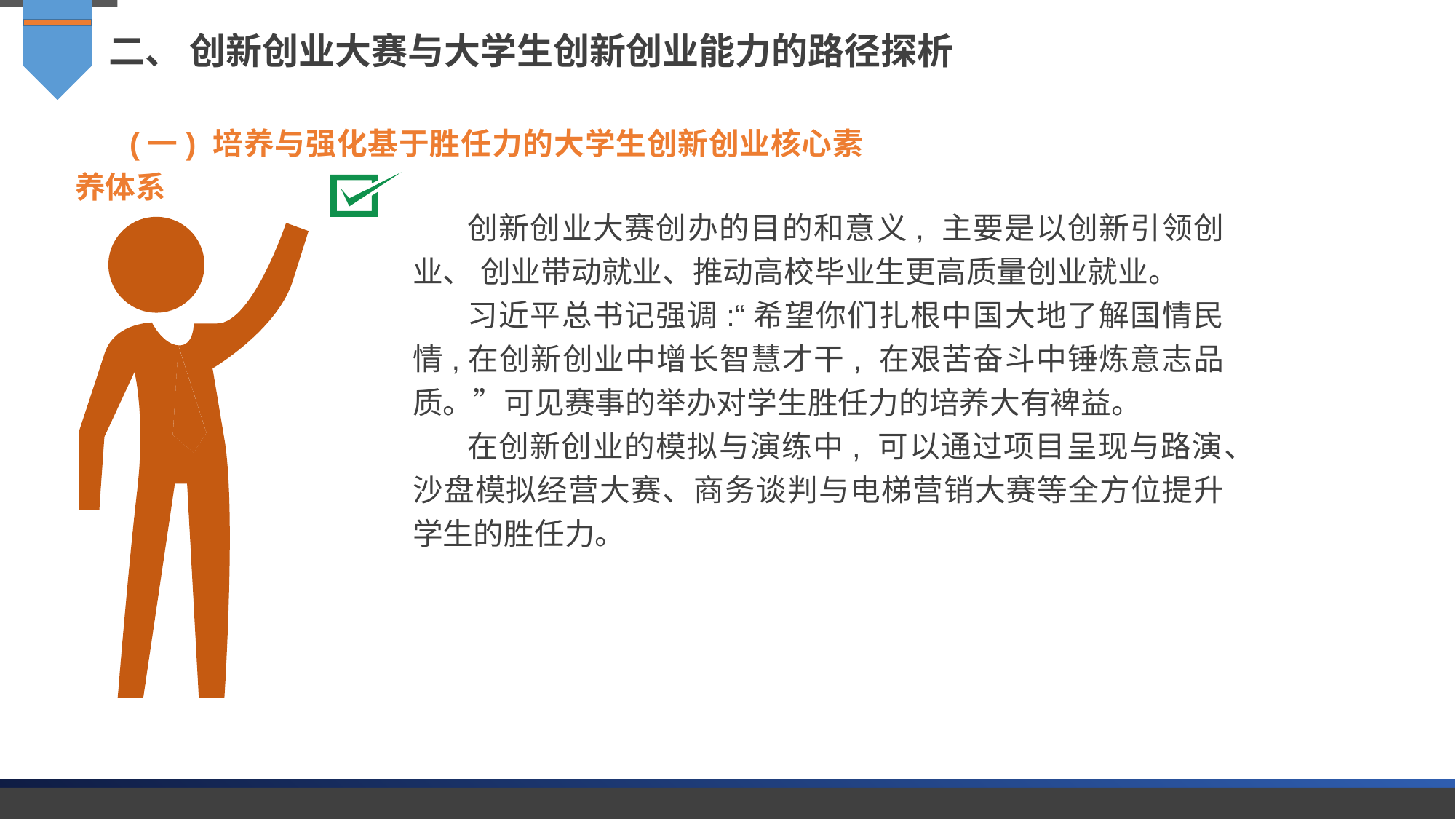

二、 创新创业大赛与大学生创新创业能力的路径探析
(一) 培养与强化基于胜任力的大学生创新创业核心素养体系

创新创业大赛创办的目的和意义, 主要是以创新引领创业、 创业带动就业、推动高校毕业生更高质量创业就业。
习近平总书记强调:“希望你们扎根中国大地了解国情民情,在创新创业中增长智慧才干, 在艰苦奋斗中锤炼意志品质。”可见赛事的举办对学生胜任力的培养大有裨益。
在创新创业的模拟与演练中, 可以通过项目呈现与路演、沙盘模拟经营大赛、商务谈判与电梯营销大赛等全方位提升学生的胜任力。